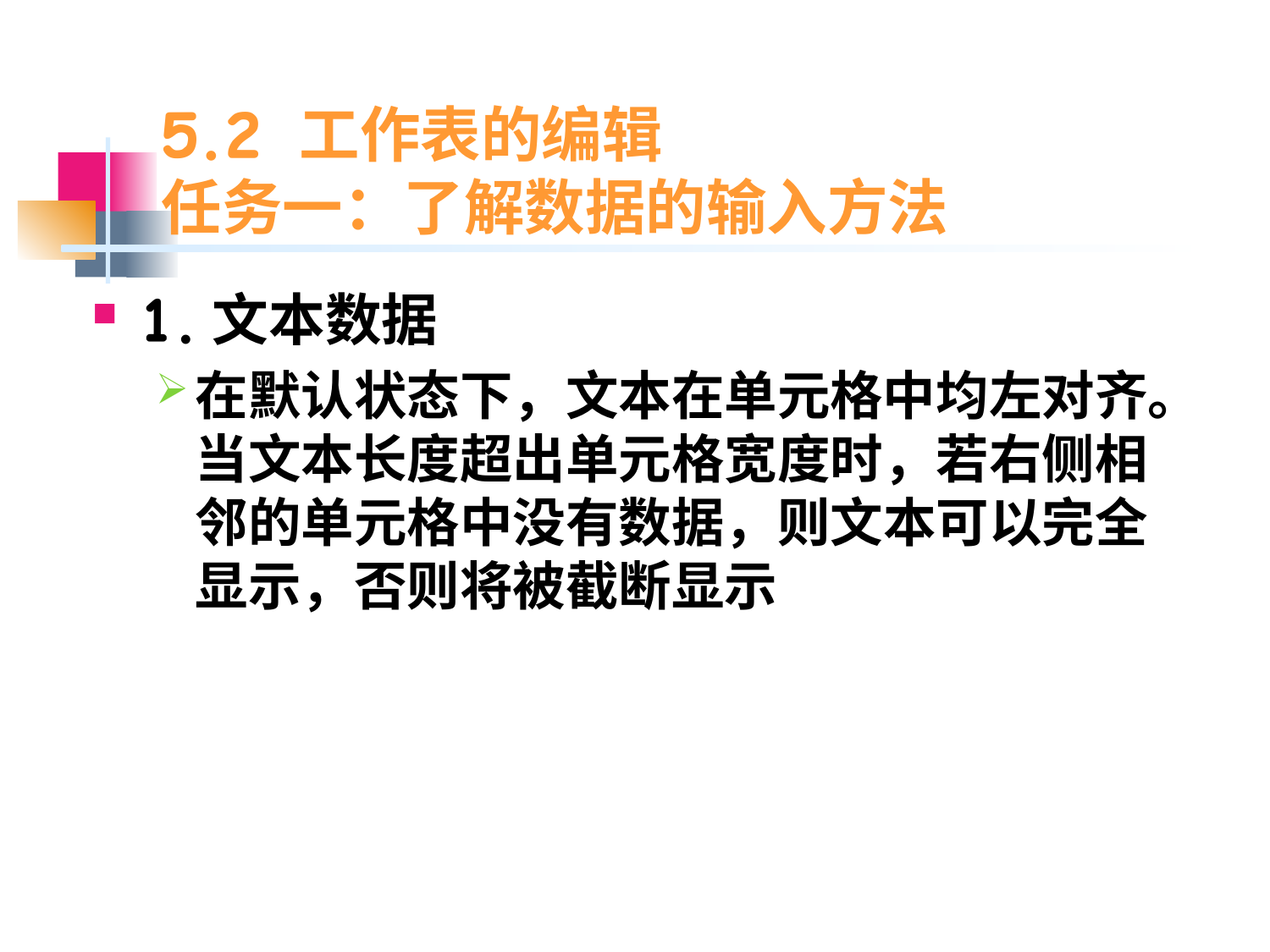

# 5.2 工作表的编辑 任务一：了解数据的输入方法
1.文本数据
在默认状态下，文本在单元格中均左对齐。当文本长度超出单元格宽度时，若右侧相邻的单元格中没有数据，则文本可以完全显示，否则将被截断显示